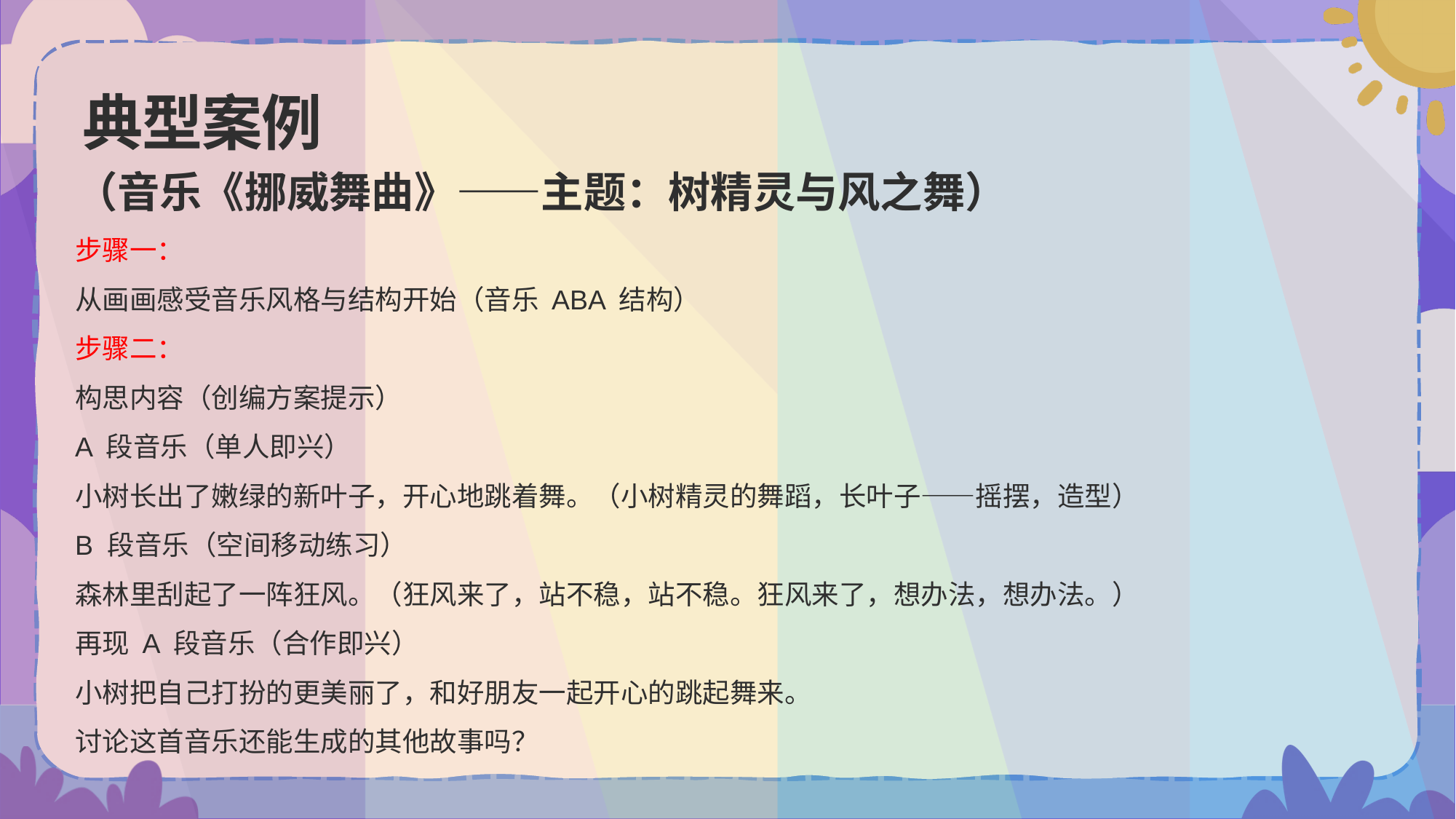

# 典型案例
（音乐《挪威舞曲》——主题：树精灵与风之舞）
步骤一：
从画画感受音乐风格与结构开始（音乐 ABA 结构）
步骤二：
构思内容（创编方案提示）
A 段音乐（单人即兴）
小树长出了嫩绿的新叶子，开心地跳着舞。（小树精灵的舞蹈，长叶子——摇摆，造型）
B 段音乐（空间移动练习）
森林里刮起了一阵狂风。（狂风来了，站不稳，站不稳。狂风来了，想办法，想办法。）
再现 A 段音乐（合作即兴）
小树把自己打扮的更美丽了，和好朋友一起开心的跳起舞来。
讨论这首音乐还能生成的其他故事吗？